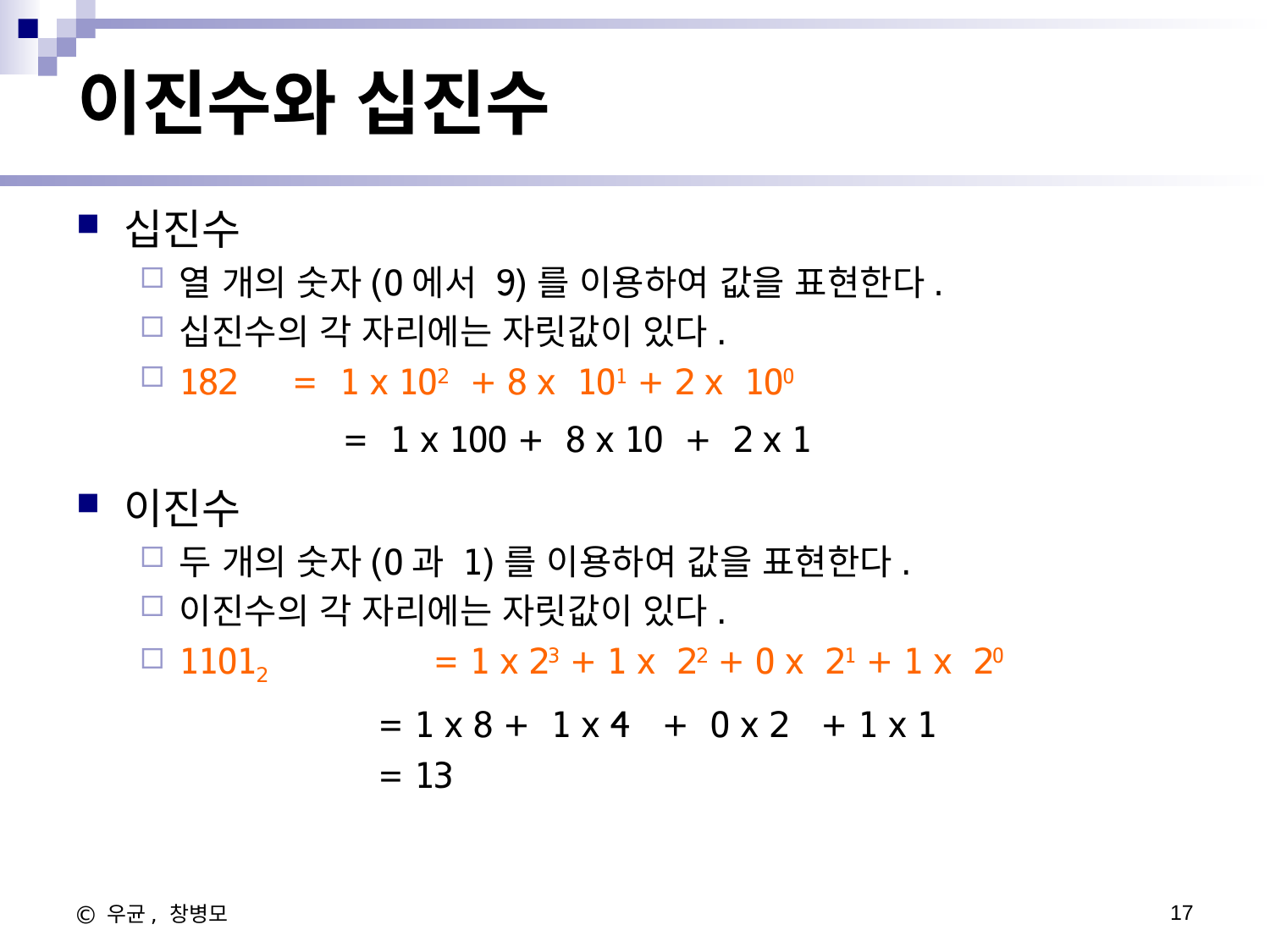

# 이진수와 십진수
십진수
열 개의 숫자(0에서 9)를 이용하여 값을 표현한다.
십진수의 각 자리에는 자릿값이 있다.
182     =  1 x 102  + 8 x  101 + 2 x  100
		       =  1 x 100 +  8 x 10  +  2 x 1
이진수
두 개의 숫자(0과 1)를 이용하여 값을 표현한다.
이진수의 각 자리에는 자릿값이 있다.
11012    	= 1 x 23 + 1 x  22 + 0 x  21 + 1 x  20
               	= 1 x 8 +  1 x 4   +  0 x 2   + 1 x 1
                	= 13
© 우균, 창병모
17